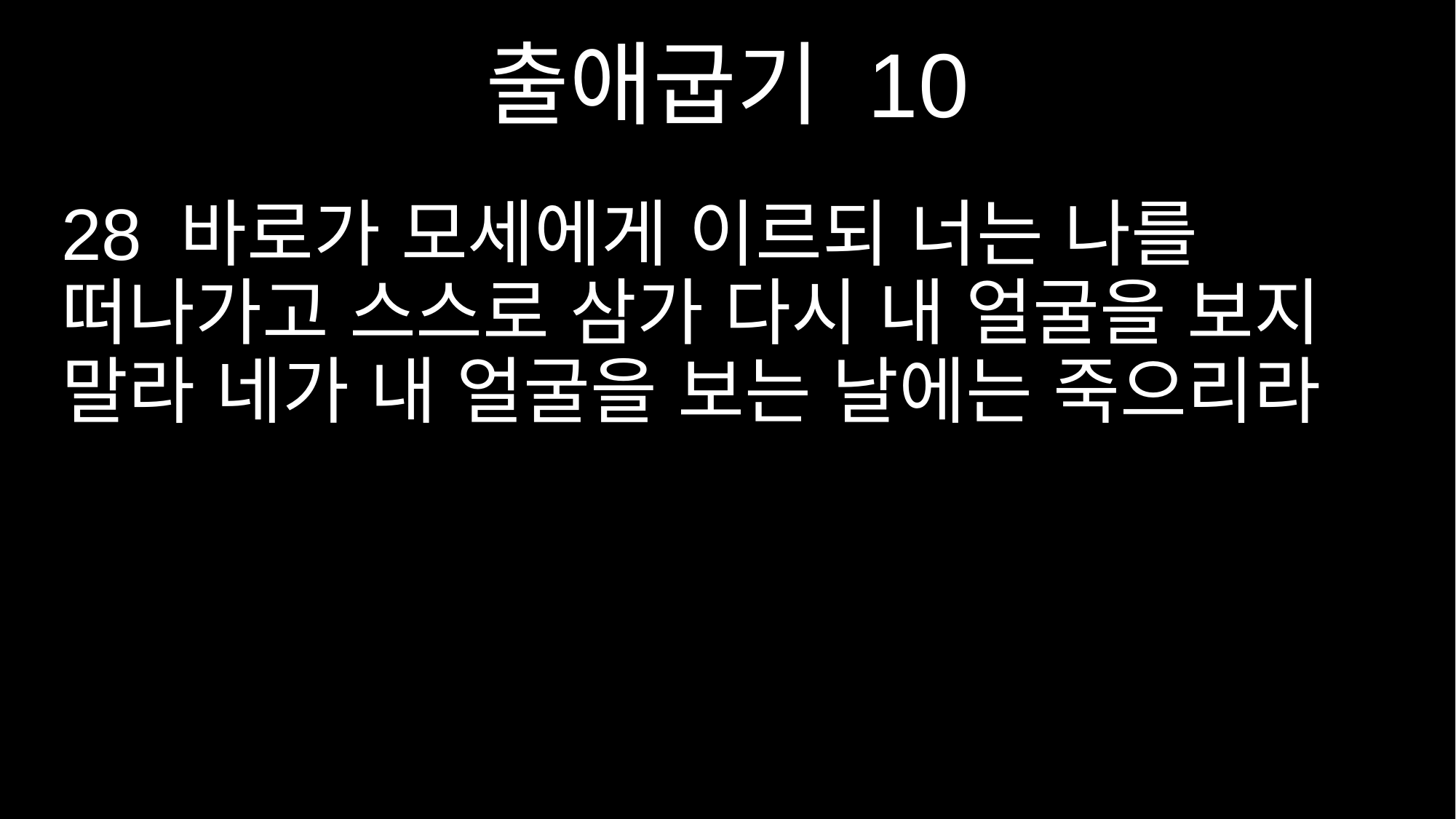

출애굽기 10
28 바로가 모세에게 이르되 너는 나를 떠나가고 스스로 삼가 다시 내 얼굴을 보지 말라 네가 내 얼굴을 보는 날에는 죽으리라